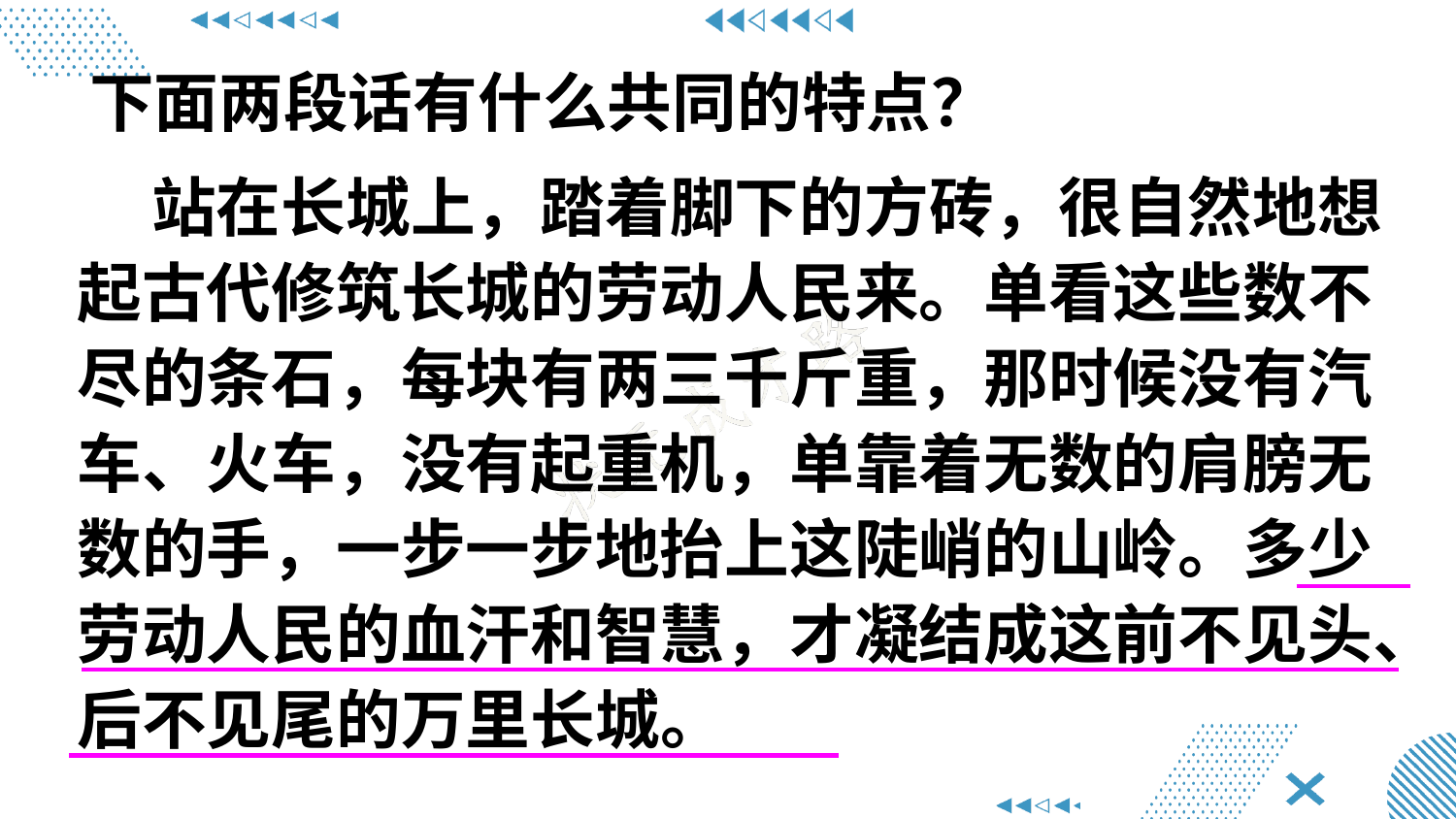

下面两段话有什么共同的特点？
    站在长城上，踏着脚下的方砖，很自然地想起古代修筑长城的劳动人民来。单看这些数不尽的条石，每块有两三千斤重，那时候没有汽车、火车，没有起重机，单靠着无数的肩膀无数的手，一步一步地抬上这陡峭的山岭。多少劳动人民的血汗和智慧，才凝结成这前不见头、后不见尾的万里长城。